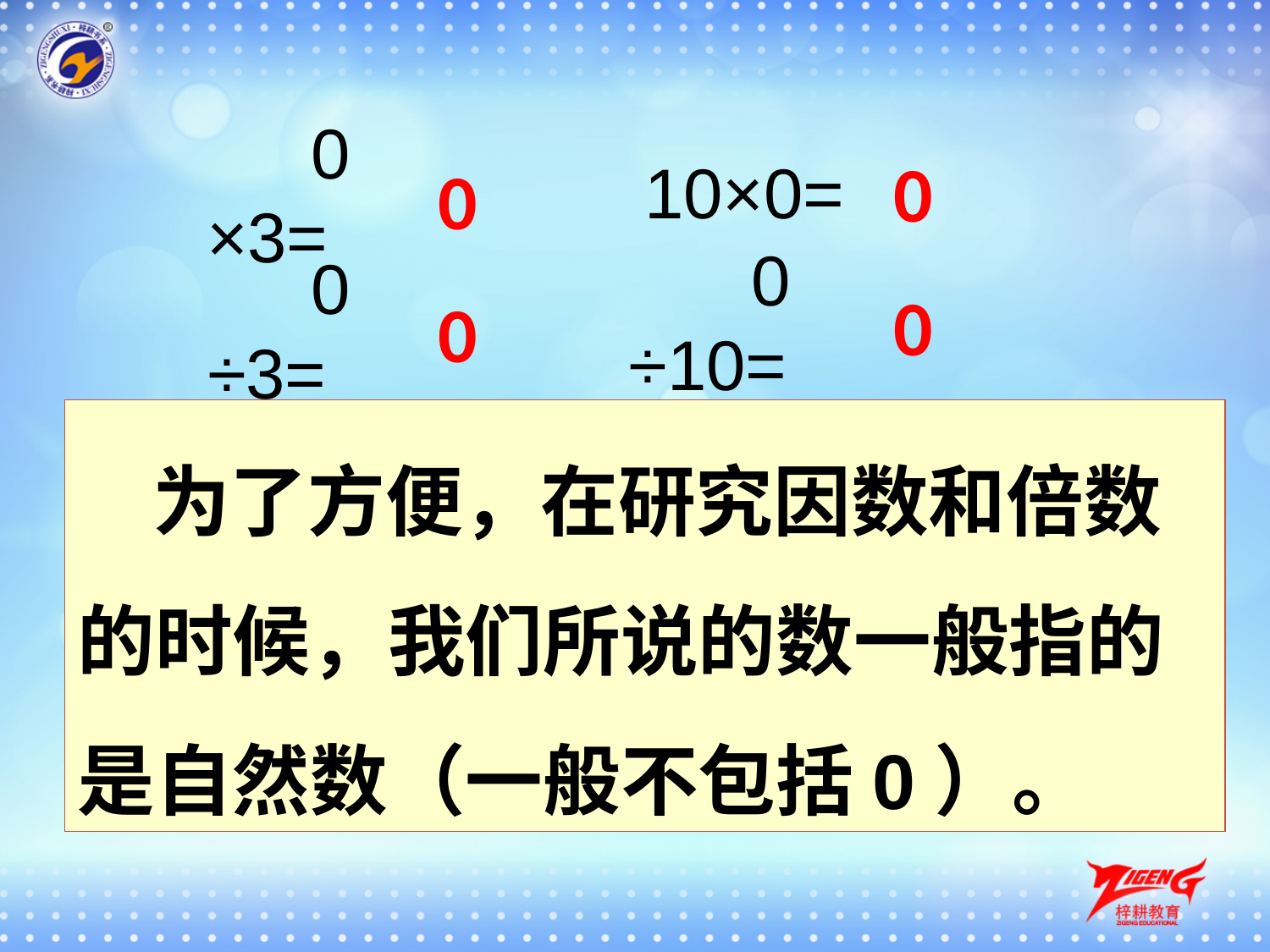

0
10×0=
0×3=
0
0÷10=
0
0
0÷3=
    为了方便，在研究因数和倍数的时候，我们所说的数一般指的是自然数（一般不包括0）。